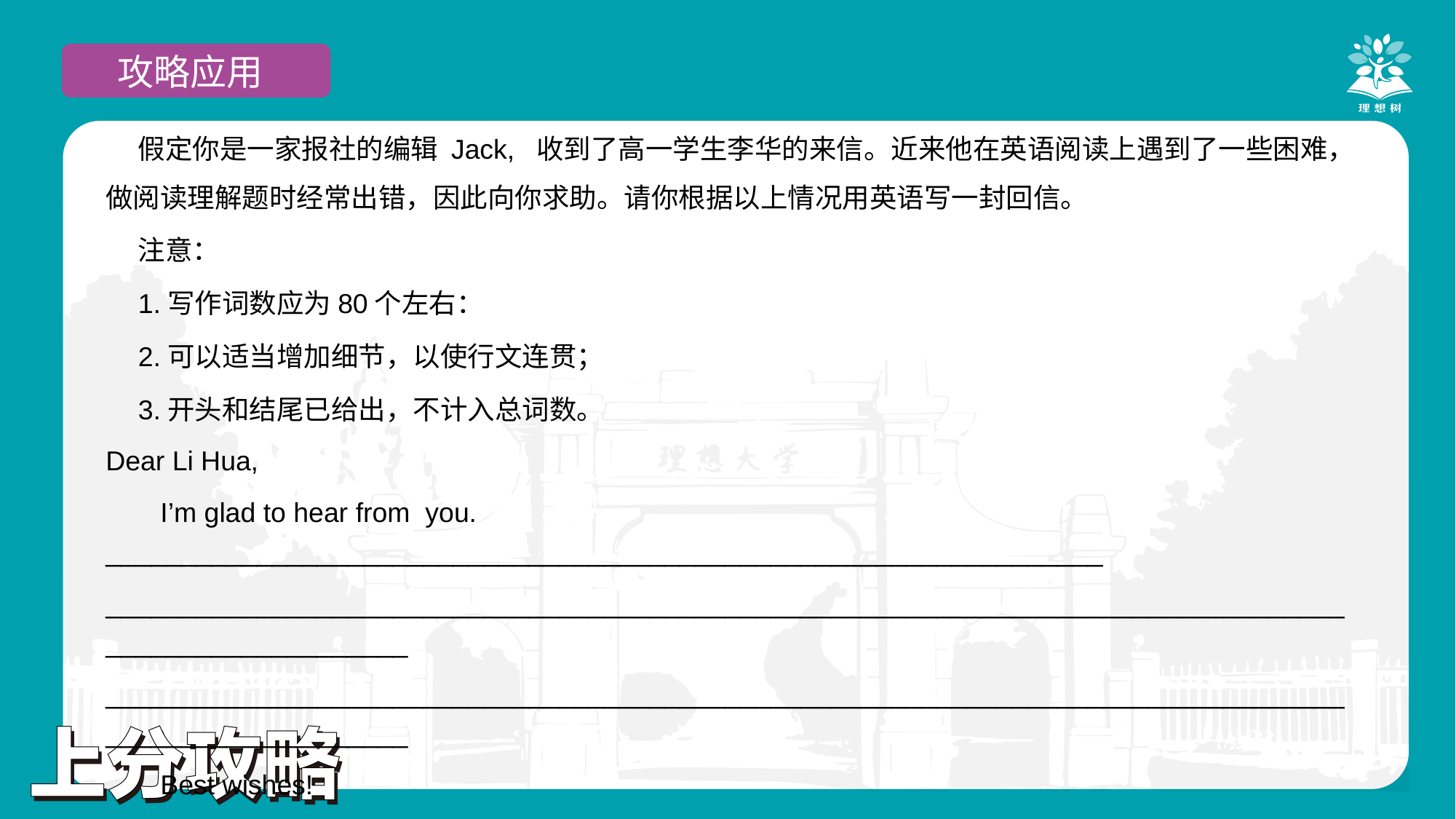

攻略应用
假定你是一家报社的编辑 Jack,  收到了高一学生李华的来信。近来他在英语阅读上遇到了一些困难，做阅读理解题时经常出错，因此向你求助。请你根据以上情况用英语写一封回信。
注意：
1.写作词数应为80个左右：
2.可以适当增加细节，以使行文连贯；
3.开头和结尾已给出，不计入总词数。
Dear Li Hua,
I’m glad to hear from  you. __________________________________________________________________
______________________________________________________________________________________________________
______________________________________________________________________________________________________
Best wishes!
Yours,
Mr Jack

示例